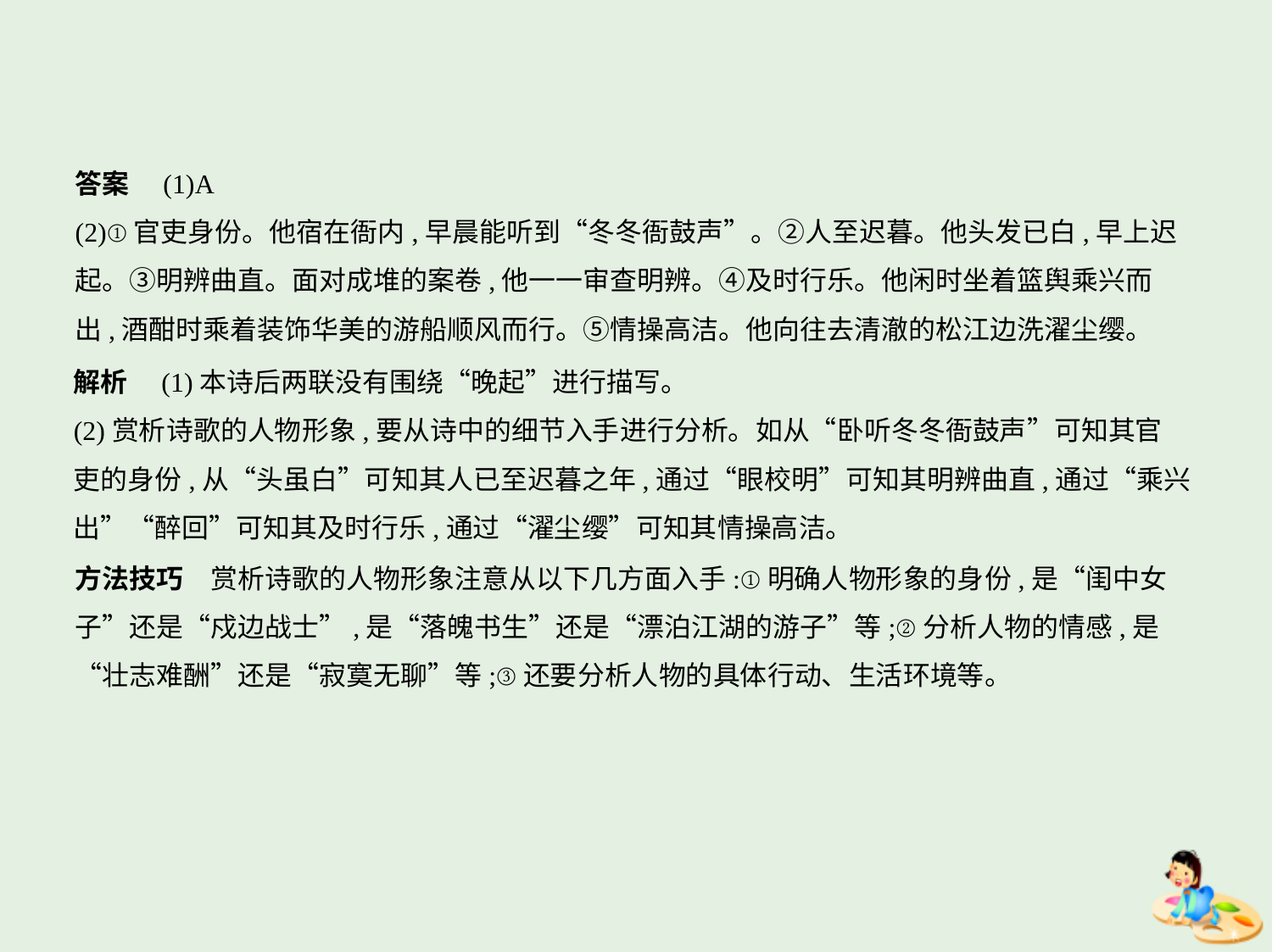

答案　(1)A
(2)①官吏身份。他宿在衙内,早晨能听到“冬冬衙鼓声”。②人至迟暮。他头发已白,早上迟
起。③明辨曲直。面对成堆的案卷,他一一审查明辨。④及时行乐。他闲时坐着篮舆乘兴而
出,酒酣时乘着装饰华美的游船顺风而行。⑤情操高洁。他向往去清澈的松江边洗濯尘缨。
解析　(1)本诗后两联没有围绕“晚起”进行描写。
(2)赏析诗歌的人物形象,要从诗中的细节入手进行分析。如从“卧听冬冬衙鼓声”可知其官
吏的身份,从“头虽白”可知其人已至迟暮之年,通过“眼校明”可知其明辨曲直,通过“乘兴
出”“醉回”可知其及时行乐,通过“濯尘缨”可知其情操高洁。
方法技巧　赏析诗歌的人物形象注意从以下几方面入手:①明确人物形象的身份,是“闺中女
子”还是“戍边战士”,是“落魄书生”还是“漂泊江湖的游子”等;②分析人物的情感,是
“壮志难酬”还是“寂寞无聊”等;③还要分析人物的具体行动、生活环境等。